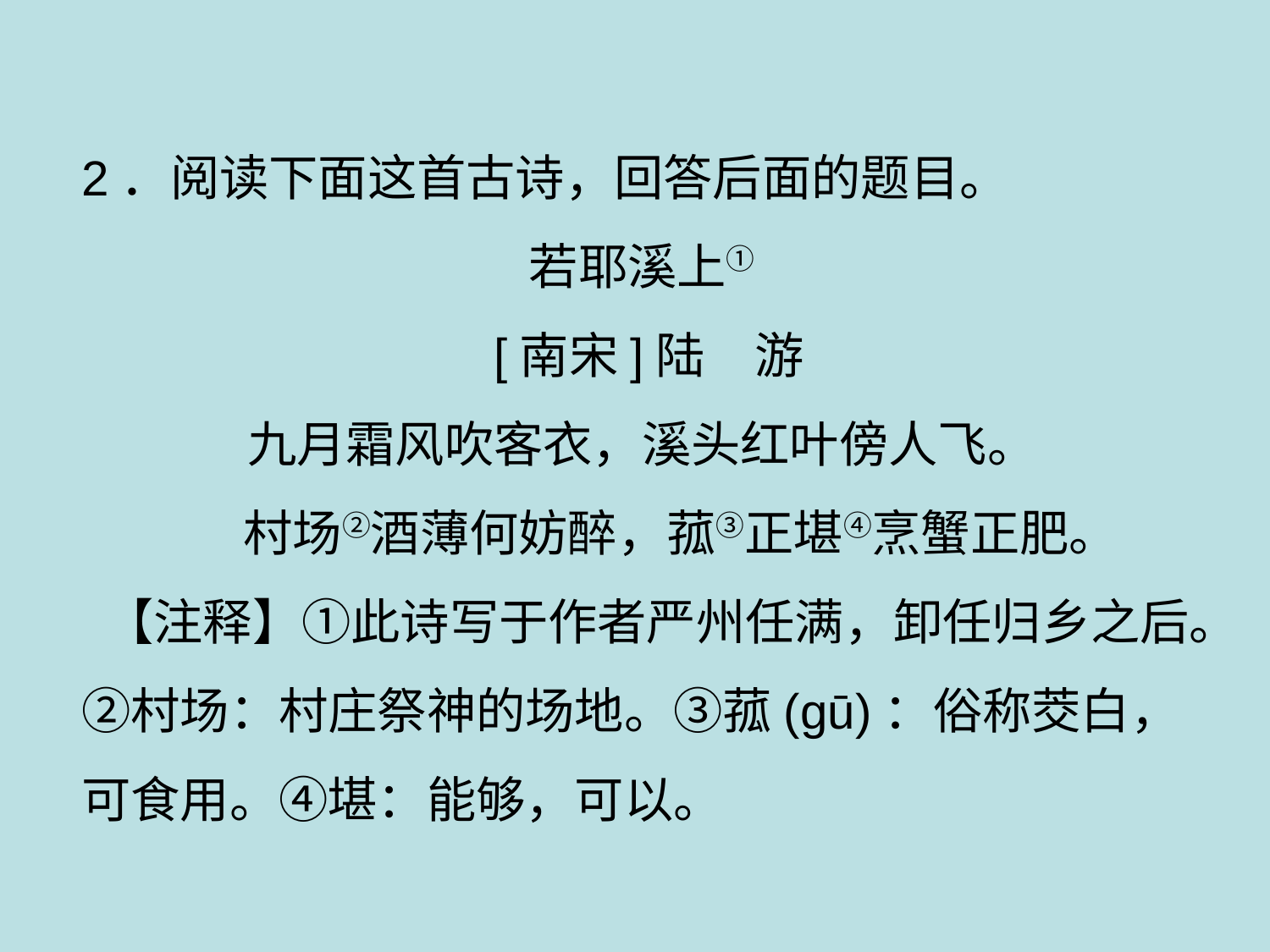

2．阅读下面这首古诗，回答后面的题目。
若耶溪上①
 [南宋]陆　游
九月霜风吹客衣，溪头红叶傍人飞。
      村场②酒薄何妨醉，菰③正堪④烹蟹正肥。
 【注释】①此诗写于作者严州任满，卸任归乡之后。②村场：村庄祭神的场地。③菰(gū)：俗称茭白，可食用。④堪：能够，可以。